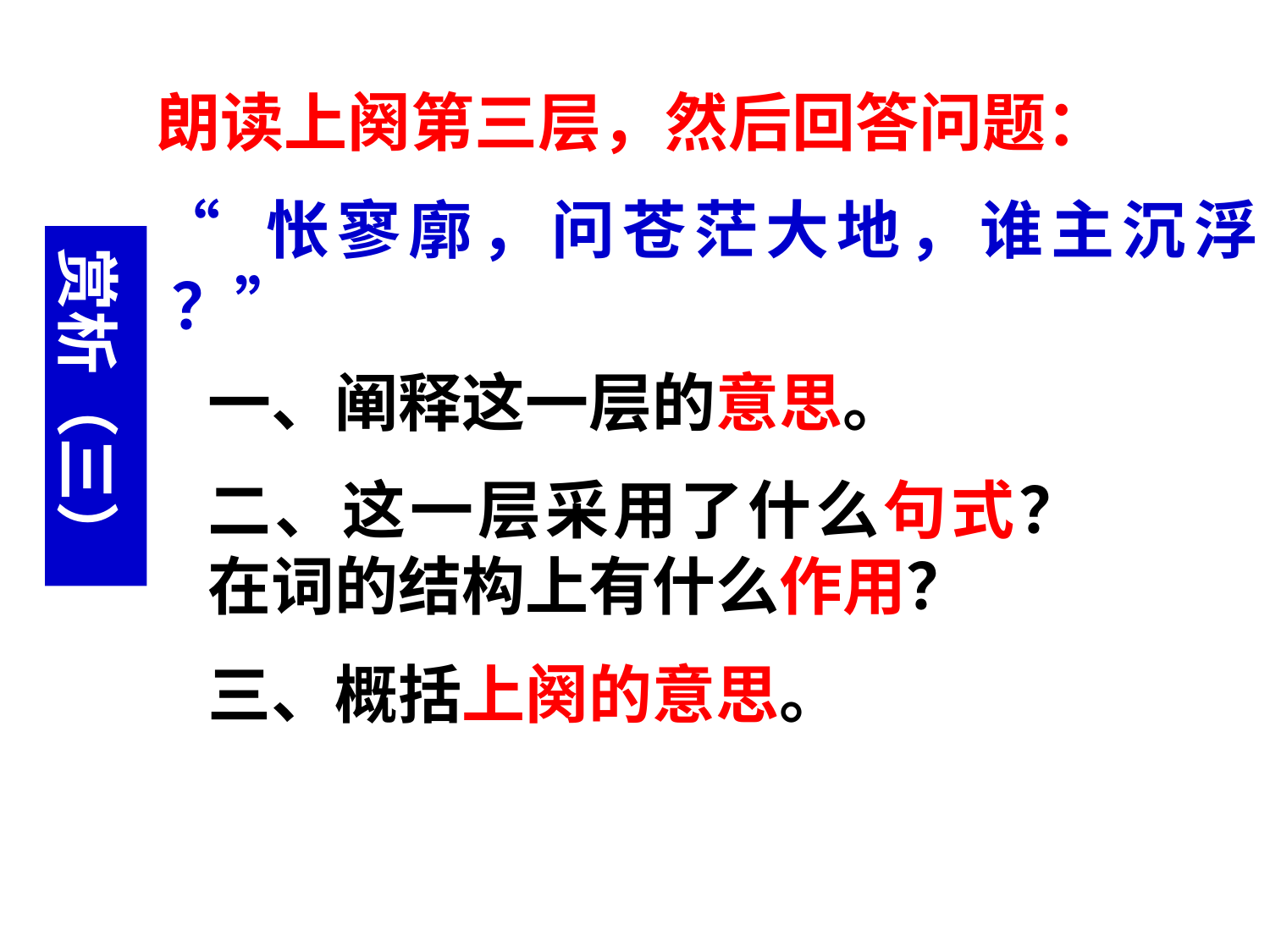

朗读上阕第三层，然后回答问题：
“ 怅寥廓，问苍茫大地，谁主沉浮 ？”
赏析（三）

一、阐释这一层的意思。
二、这一层采用了什么句式？在词的结构上有什么作用？
三、概括上阕的意思。

36